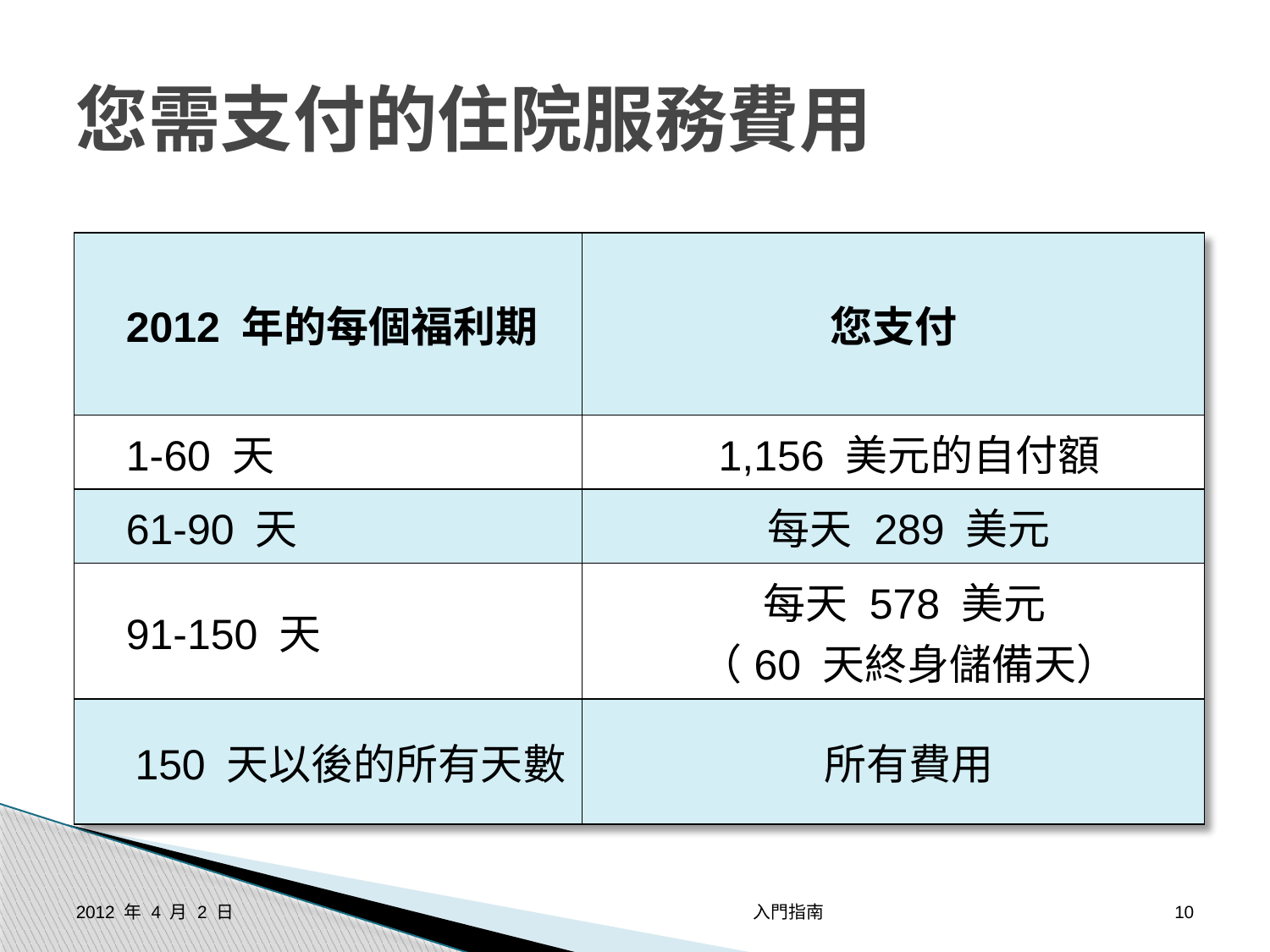

# 您需支付的住院服務費用
| 2012 年的每個福利期 | 您支付 |
| --- | --- |
| 1-60 天 | 1,156 美元的自付額 |
| 61-90 天 | 每天 289 美元 |
| 91-150 天 | 每天 578 美元 （60 天終身儲備天） |
| 150 天以後的所有天數 | 所有費用 |
2012 年 4 月 2 日
入門指南
10